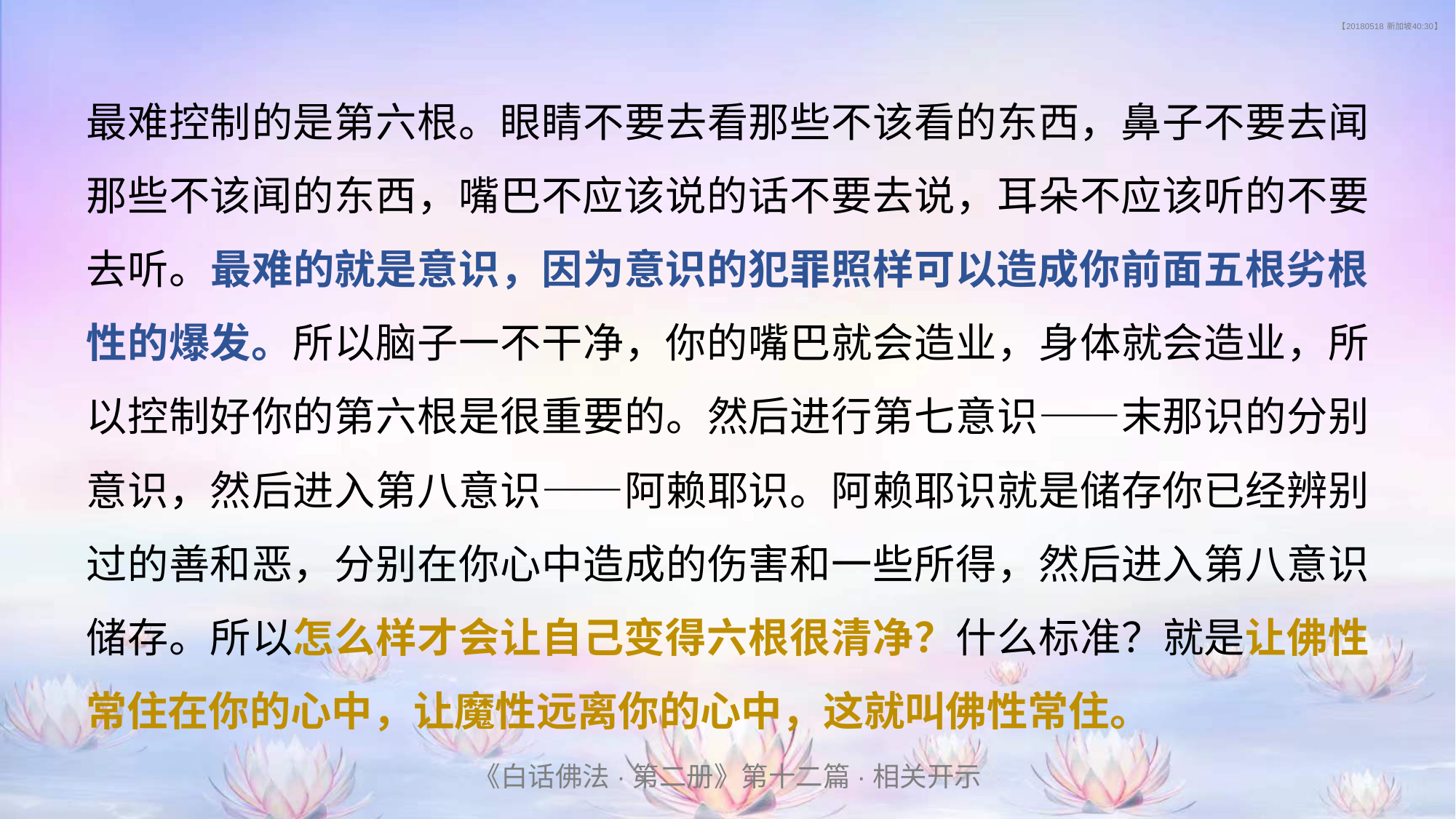

# 【20180518 新加坡40:30】
最难控制的是第六根。眼睛不要去看那些不该看的东西，鼻子不要去闻那些不该闻的东西，嘴巴不应该说的话不要去说，耳朵不应该听的不要去听。最难的就是意识，因为意识的犯罪照样可以造成你前面五根劣根性的爆发。所以脑子一不干净，你的嘴巴就会造业，身体就会造业，所以控制好你的第六根是很重要的。然后进行第七意识——末那识的分别意识，然后进入第八意识——阿赖耶识。阿赖耶识就是储存你已经辨别过的善和恶，分别在你心中造成的伤害和一些所得，然后进入第八意识储存。所以怎么样才会让自己变得六根很清净？什么标准？就是让佛性常住在你的心中，让魔性远离你的心中，这就叫佛性常住。
《白话佛法·第二册》第十二篇·相关开示